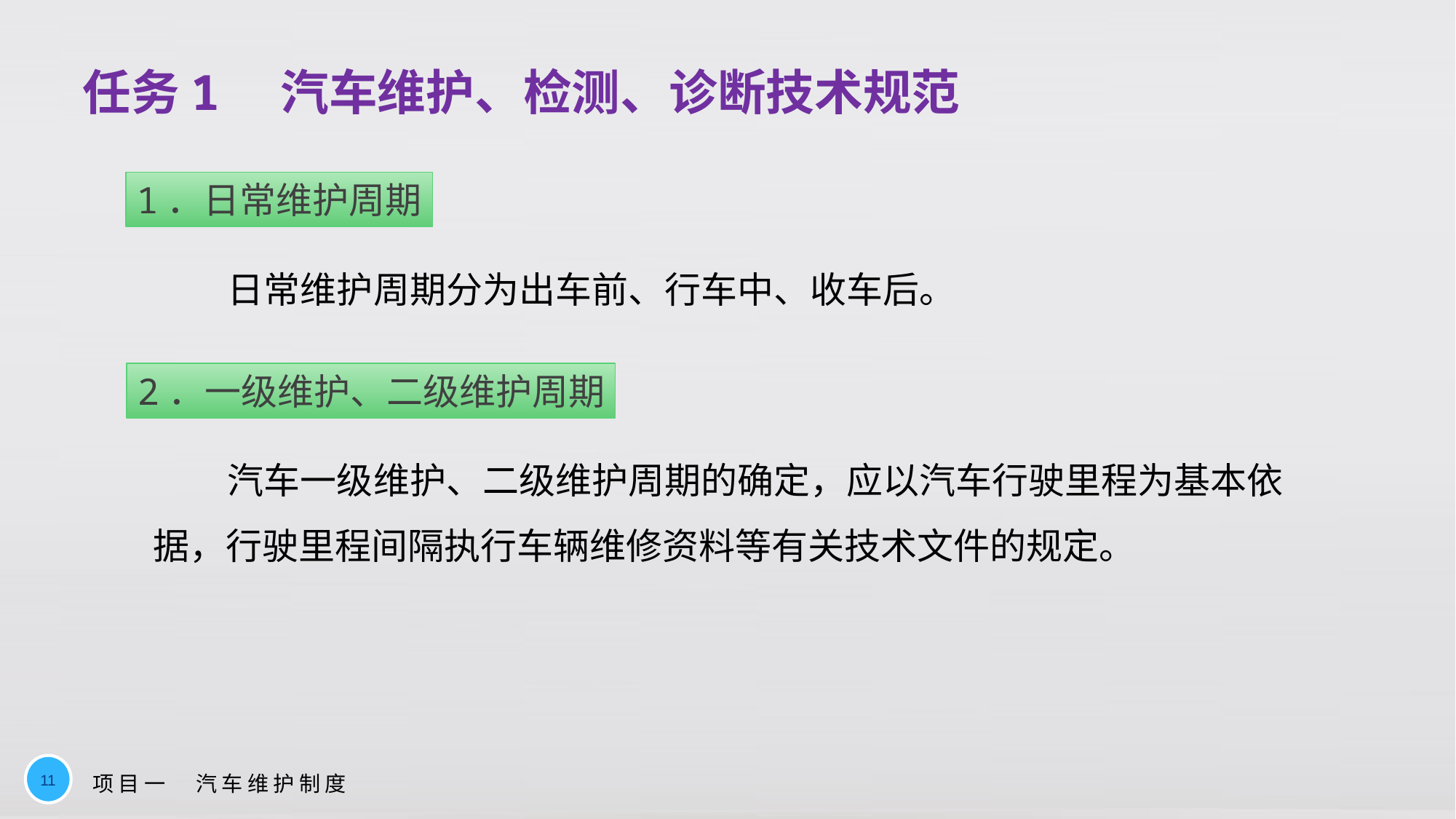

# 任务1　汽车维护、检测、诊断技术规范
1．日常维护周期
日常维护周期分为出车前、行车中、收车后。
2．一级维护、二级维护周期
汽车一级维护、二级维护周期的确定，应以汽车行驶里程为基本依据，行驶里程间隔执行车辆维修资料等有关技术文件的规定。
11